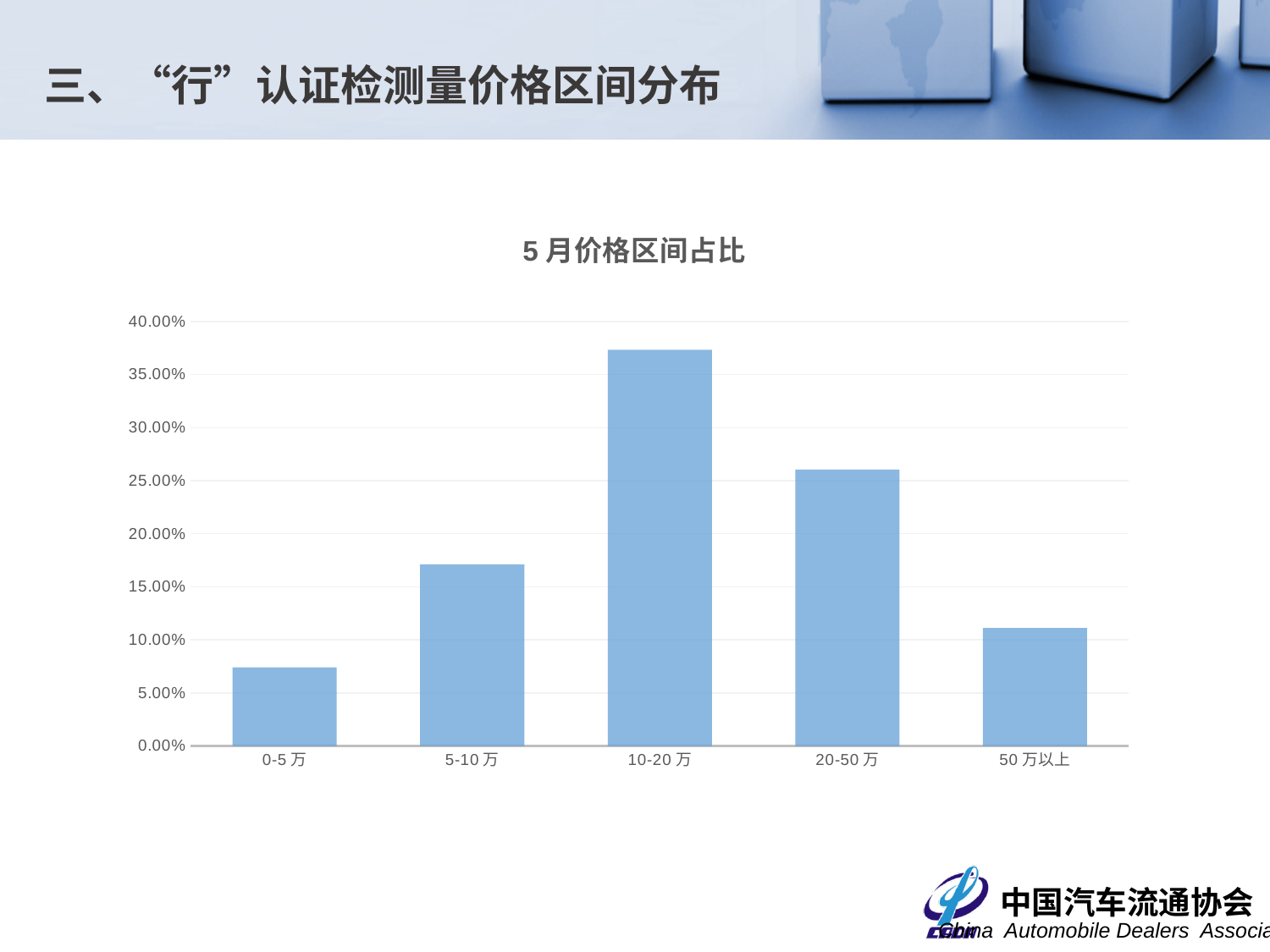

三、“行”认证检测量价格区间分布

### Chart: 5月价格区间占比

| Category | 占比 |
|---|---|
| 0-5万 | 0.07407407407407407 |
| 5-10万 | 0.171111111111111 |
| 10-20万 | 0.373333333333333 |
| 20-50万 | 0.26037037037037 |
| 50万以上 | 0.1111111111111111 |